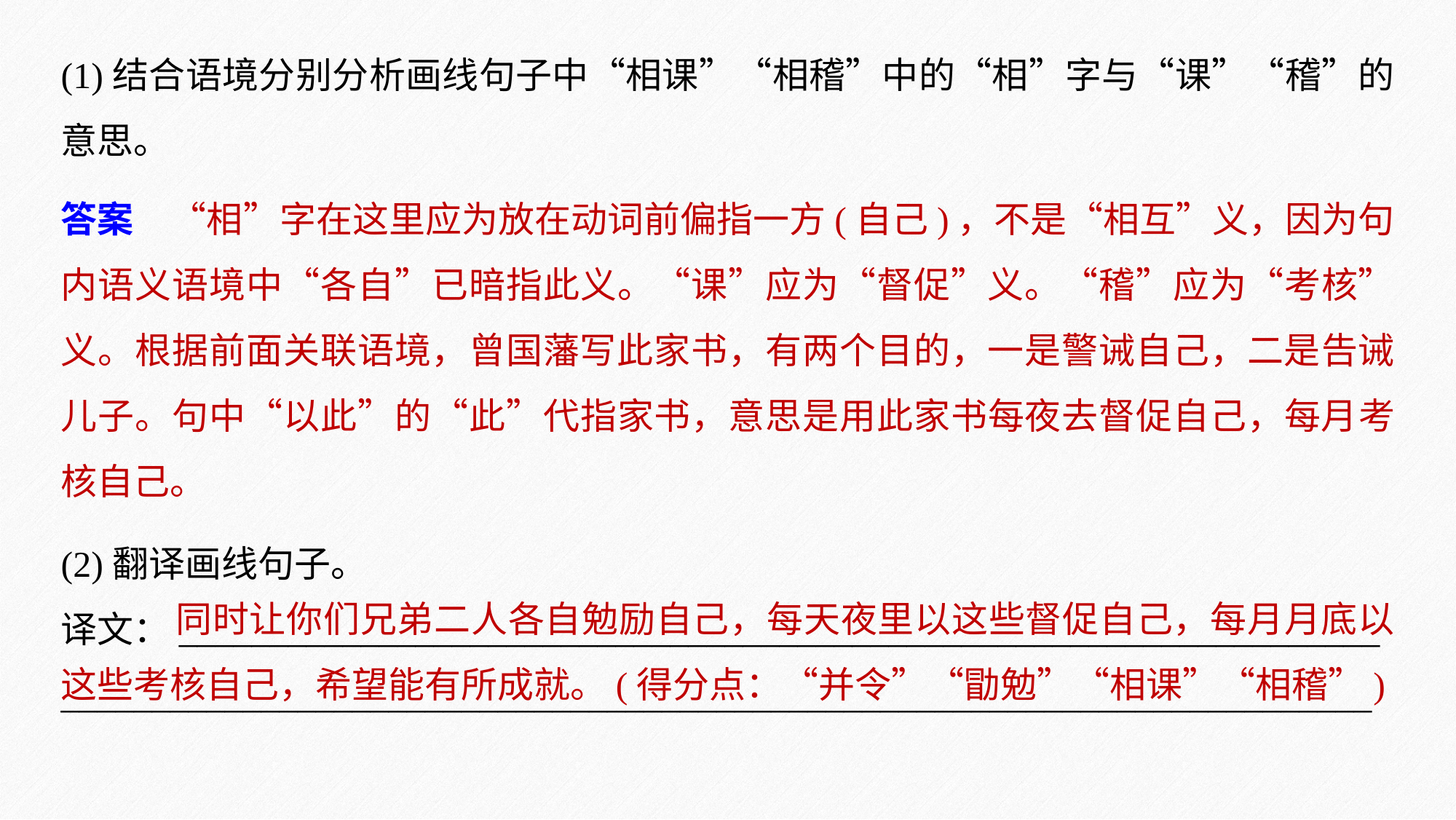

(1)结合语境分别分析画线句子中“相课”“相稽”中的“相”字与“课”“稽”的意思。
答案　“相”字在这里应为放在动词前偏指一方(自己)，不是“相互”义，因为句内语义语境中“各自”已暗指此义。“课”应为“督促”义。“稽”应为“考核”义。根据前面关联语境，曾国藩写此家书，有两个目的，一是警诫自己，二是告诫儿子。句中“以此”的“此”代指家书，意思是用此家书每夜去督促自己，每月考核自己。
(2)翻译画线句子。
译文：__________________________________________________________________
________________________________________________________________________
            同时让你们兄弟二人各自勉励自己，每天夜里以这些督促自己，每月月底以这些考核自己，希望能有所成就。(得分点：“并令”“勖勉”“相课”“相稽”)